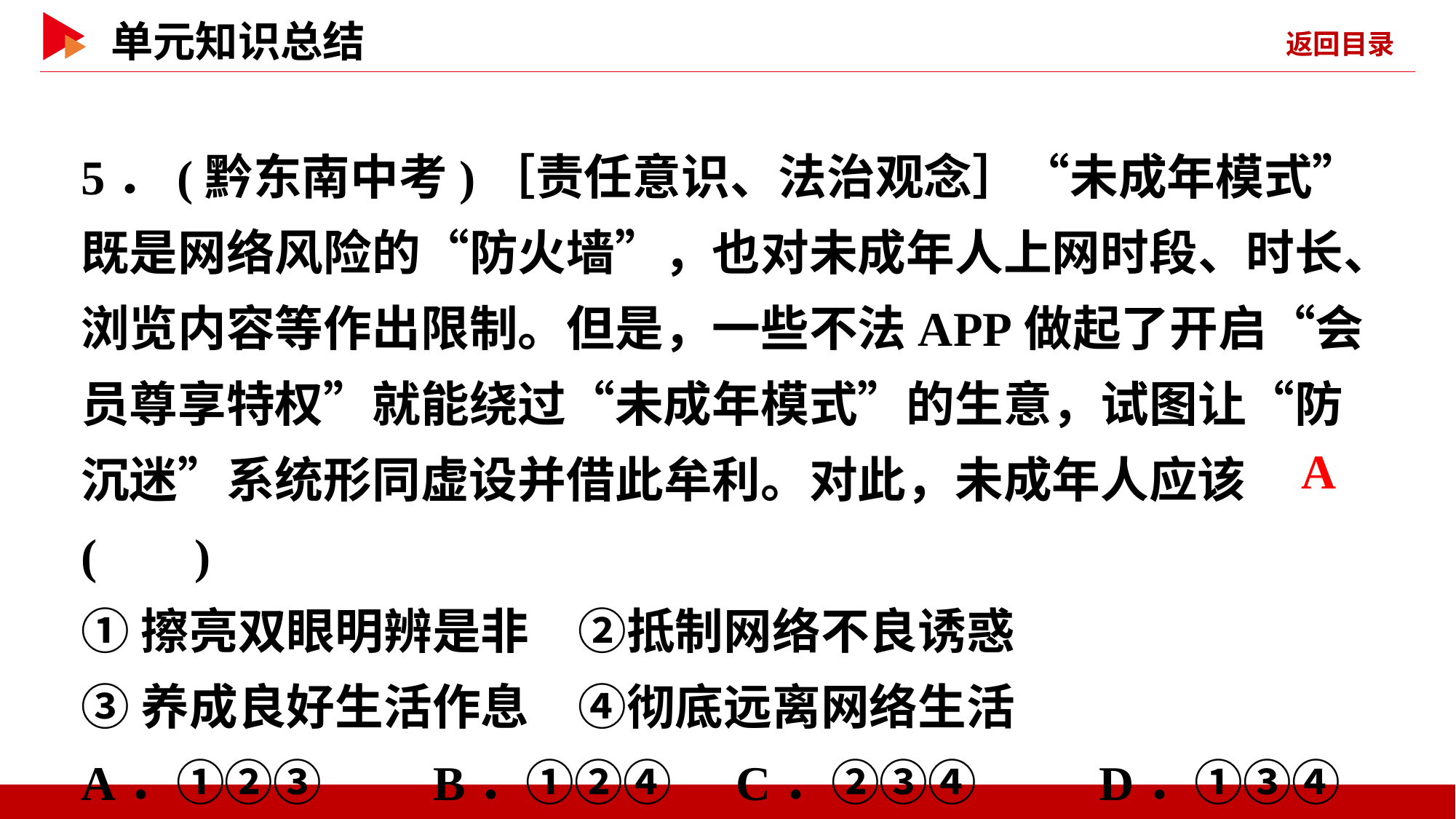

5．(黔东南中考)［责任意识、法治观念］“未成年模式”既是网络风险的“防火墙”，也对未成年人上网时段、时长、浏览内容等作出限制。但是，一些不法APP做起了开启“会员尊享特权”就能绕过“未成年模式”的生意，试图让“防沉迷”系统形同虚设并借此牟利。对此，未成年人应该(        )
①擦亮双眼明辨是非　②抵制网络不良诱惑
③养成良好生活作息　④彻底远离网络生活
A．①②③         B．①②④	C．②③④          D．①③④
   A